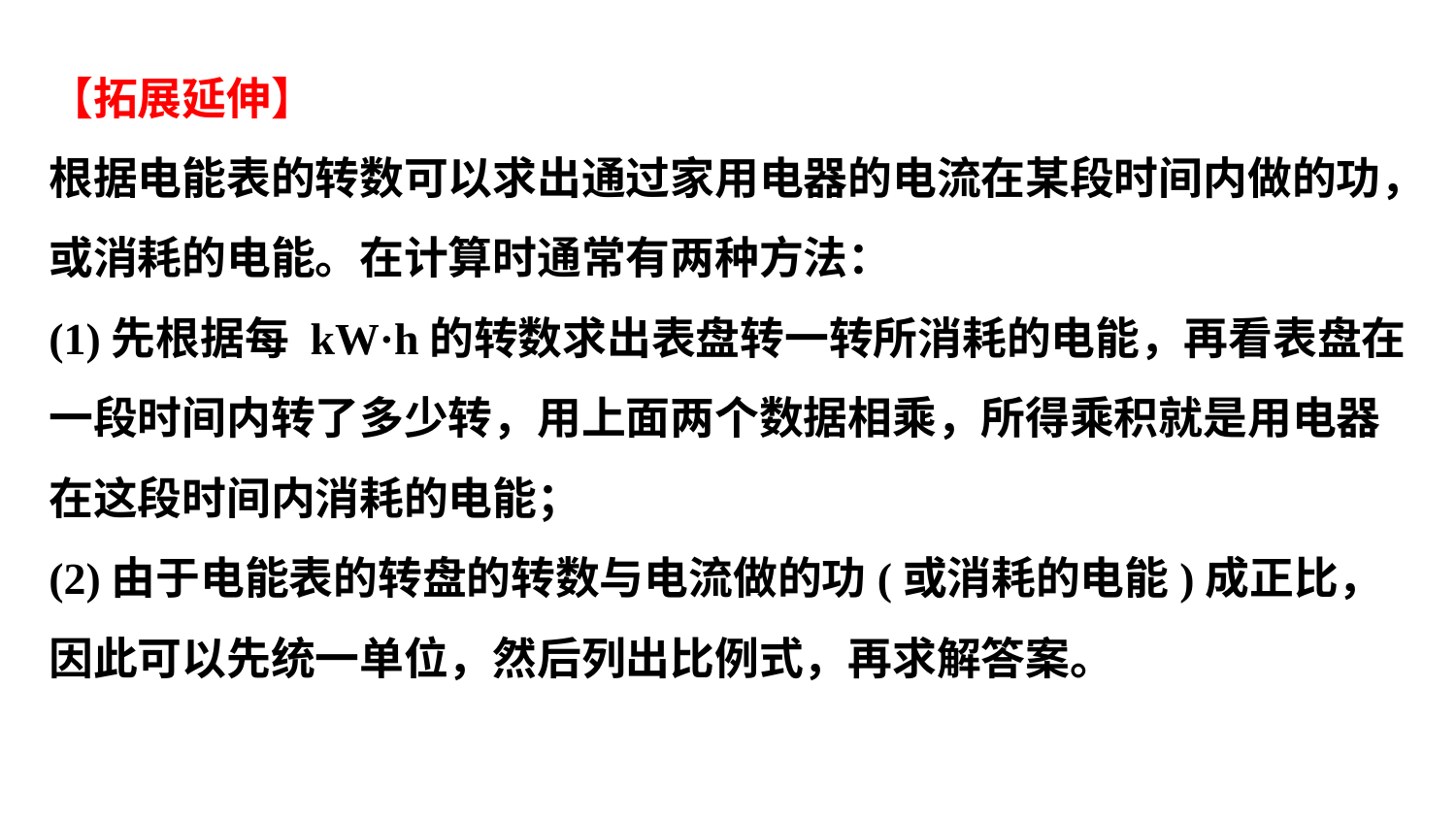

【拓展延伸】
根据电能表的转数可以求出通过家用电器的电流在某段时间内做的功，或消耗的电能。在计算时通常有两种方法：
(1)先根据每 kW·h的转数求出表盘转一转所消耗的电能，再看表盘在一段时间内转了多少转，用上面两个数据相乘，所得乘积就是用电器在这段时间内消耗的电能；
(2)由于电能表的转盘的转数与电流做的功(或消耗的电能)成正比，因此可以先统一单位，然后列出比例式，再求解答案。